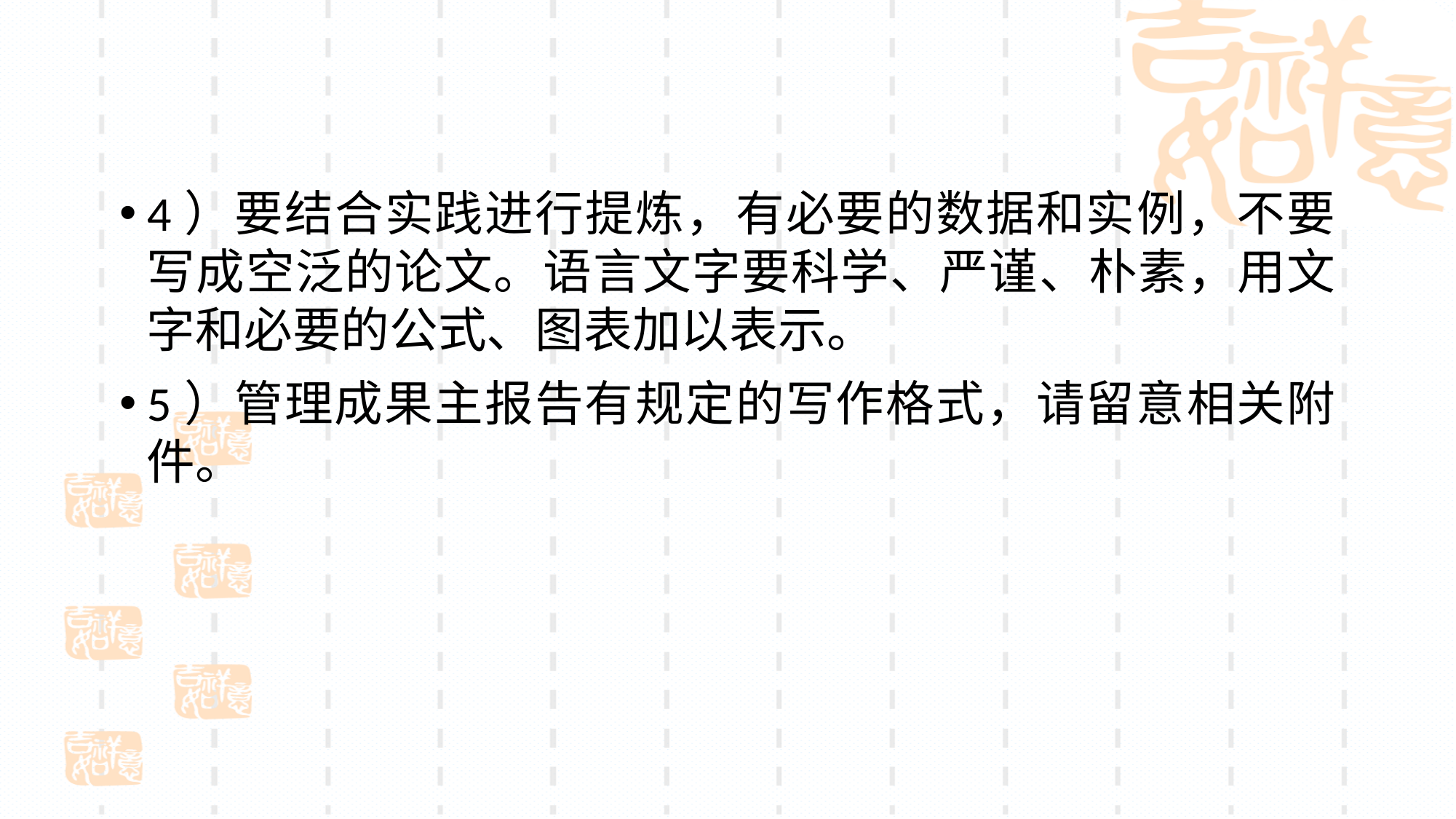

4）要结合实践进行提炼，有必要的数据和实例，不要写成空泛的论文。语言文字要科学、严谨、朴素，用文字和必要的公式、图表加以表示。
5）管理成果主报告有规定的写作格式，请留意相关附件。